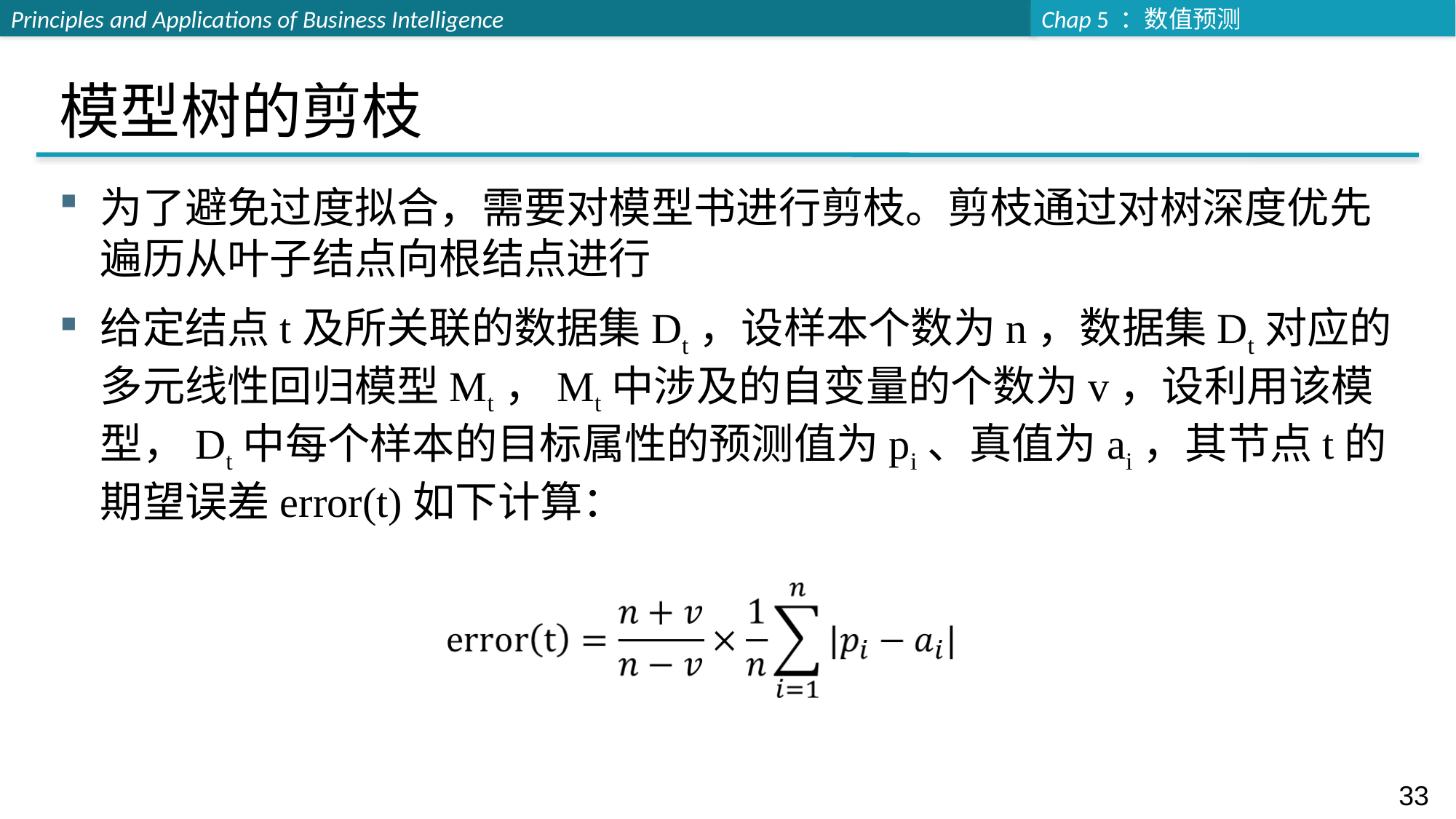

# 模型树的剪枝
为了避免过度拟合，需要对模型书进行剪枝。剪枝通过对树深度优先遍历从叶子结点向根结点进行
给定结点t及所关联的数据集Dt，设样本个数为n，数据集Dt对应的多元线性回归模型Mt，Mt中涉及的自变量的个数为v，设利用该模型，Dt中每个样本的目标属性的预测值为pi、真值为ai，其节点t的期望误差error(t)如下计算：